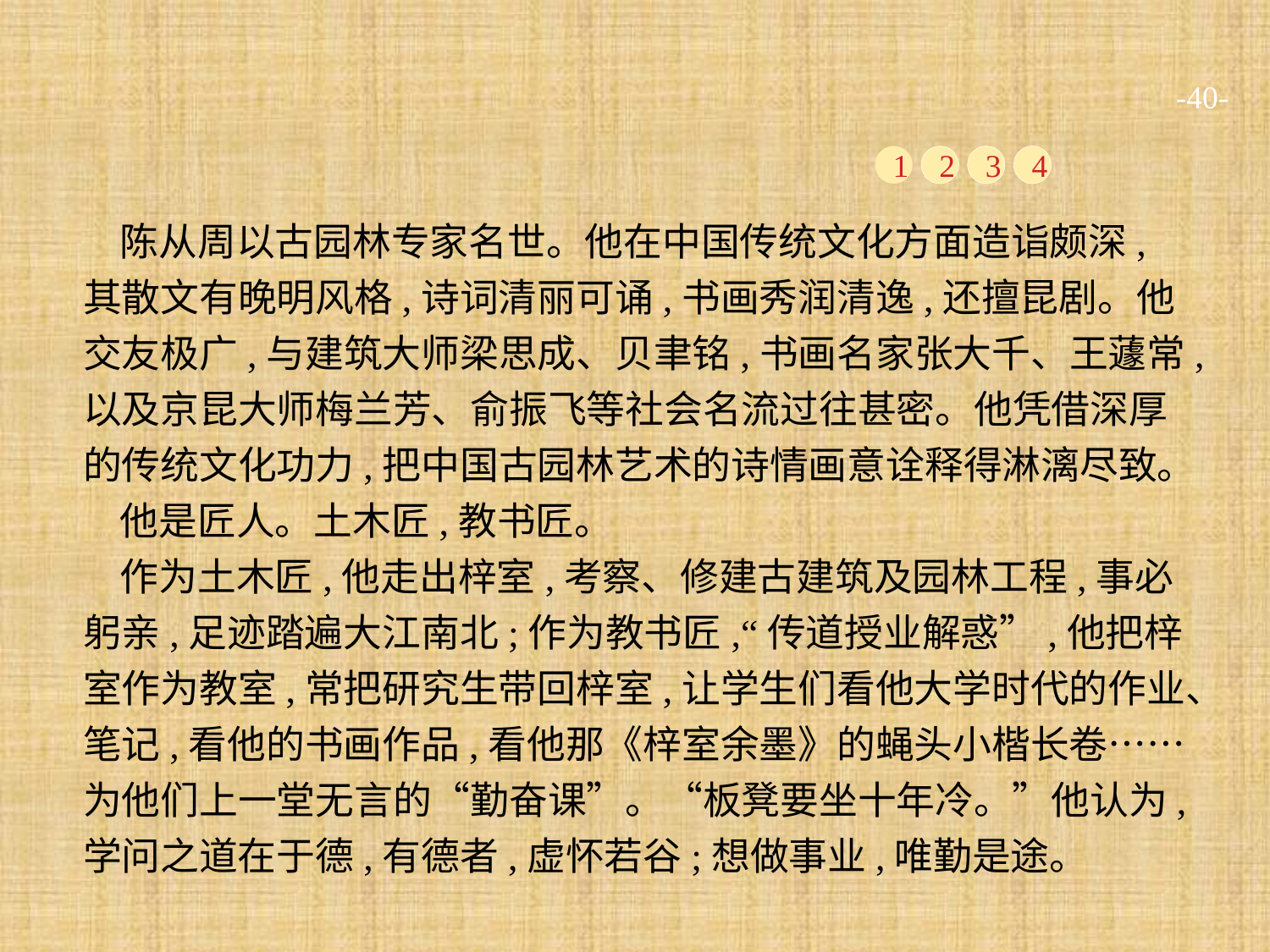

-40-
1
2
3
4
陈从周以古园林专家名世。他在中国传统文化方面造诣颇深,其散文有晚明风格,诗词清丽可诵,书画秀润清逸,还擅昆剧。他交友极广,与建筑大师梁思成、贝聿铭,书画名家张大千、王蘧常,以及京昆大师梅兰芳、俞振飞等社会名流过往甚密。他凭借深厚的传统文化功力,把中国古园林艺术的诗情画意诠释得淋漓尽致。
他是匠人。土木匠,教书匠。
作为土木匠,他走出梓室,考察、修建古建筑及园林工程,事必躬亲,足迹踏遍大江南北;作为教书匠,“传道授业解惑”,他把梓室作为教室,常把研究生带回梓室,让学生们看他大学时代的作业、笔记,看他的书画作品,看他那《梓室余墨》的蝇头小楷长卷……为他们上一堂无言的“勤奋课”。“板凳要坐十年冷。”他认为,学问之道在于德,有德者,虚怀若谷;想做事业,唯勤是途。